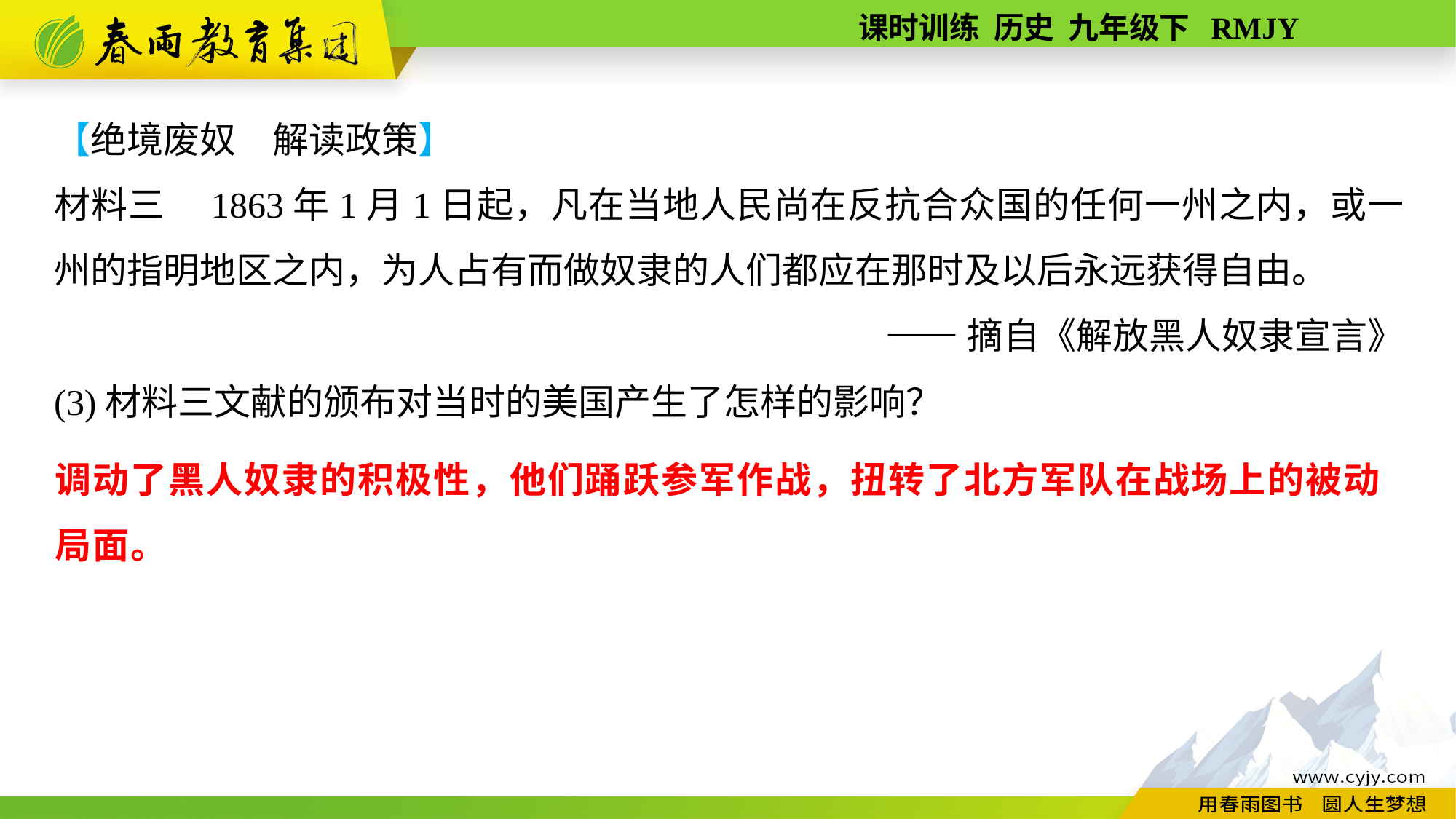

【绝境废奴　解读政策】
材料三　1863年1月1日起，凡在当地人民尚在反抗合众国的任何一州之内，或一州的指明地区之内，为人占有而做奴隶的人们都应在那时及以后永远获得自由。
——摘自《解放黑人奴隶宣言》
(3)材料三文献的颁布对当时的美国产生了怎样的影响？
调动了黑人奴隶的积极性，他们踊跃参军作战，扭转了北方军队在战场上的被动局面。